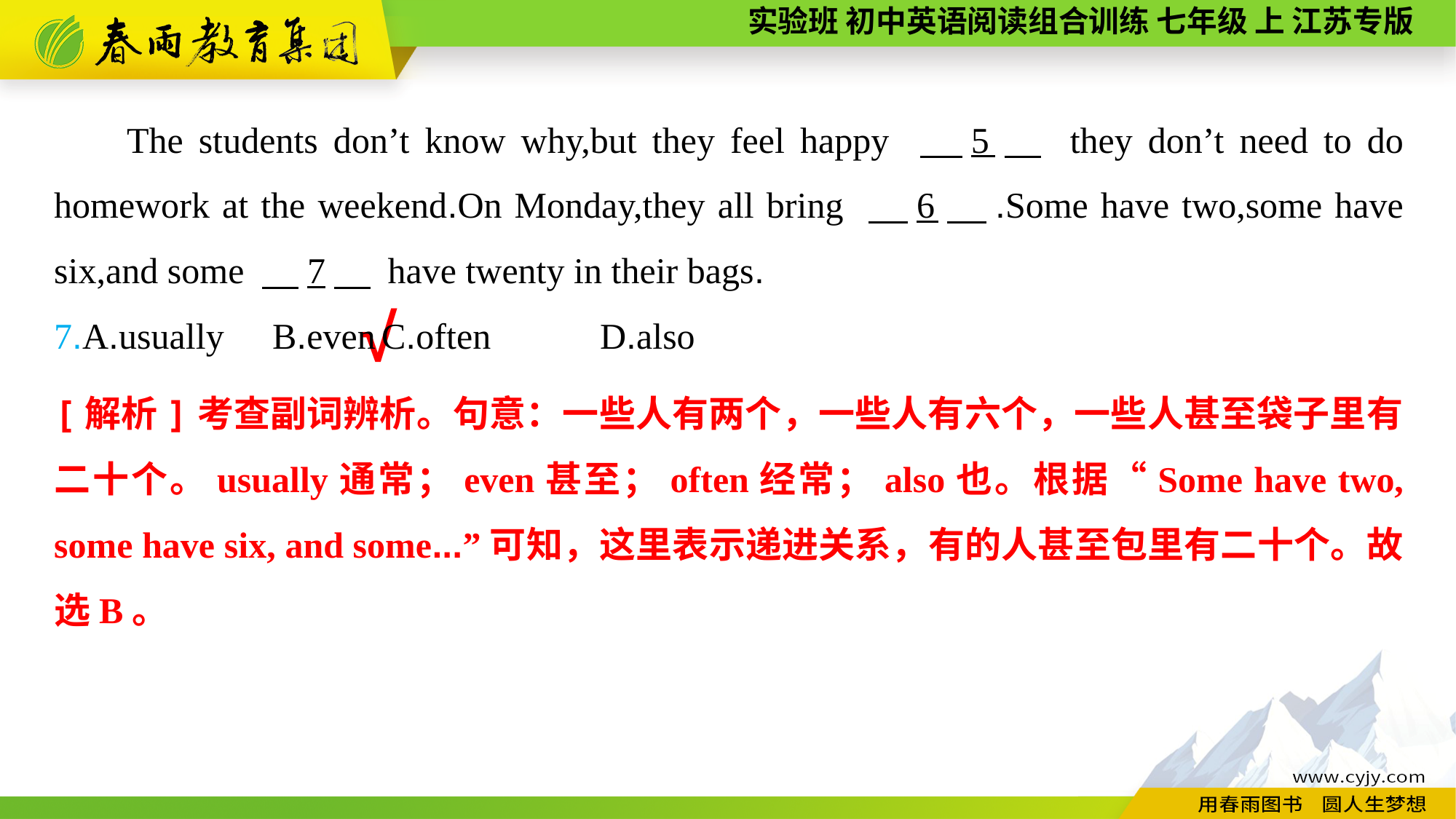

The students don’t know why,but they feel happy 　5　 they don’t need to do homework at the weekend.On Monday,they all bring 　6　.Some have two,some have six,and some 　7　 have twenty in their bags.
7.A.usually	B.even	C.often	D.also
√
[解析]考查副词辨析。句意：一些人有两个，一些人有六个，一些人甚至袋子里有二十个。usually通常；even甚至；often经常；also也。根据“Some have two, some have six, and some...”可知，这里表示递进关系，有的人甚至包里有二十个。故选B。